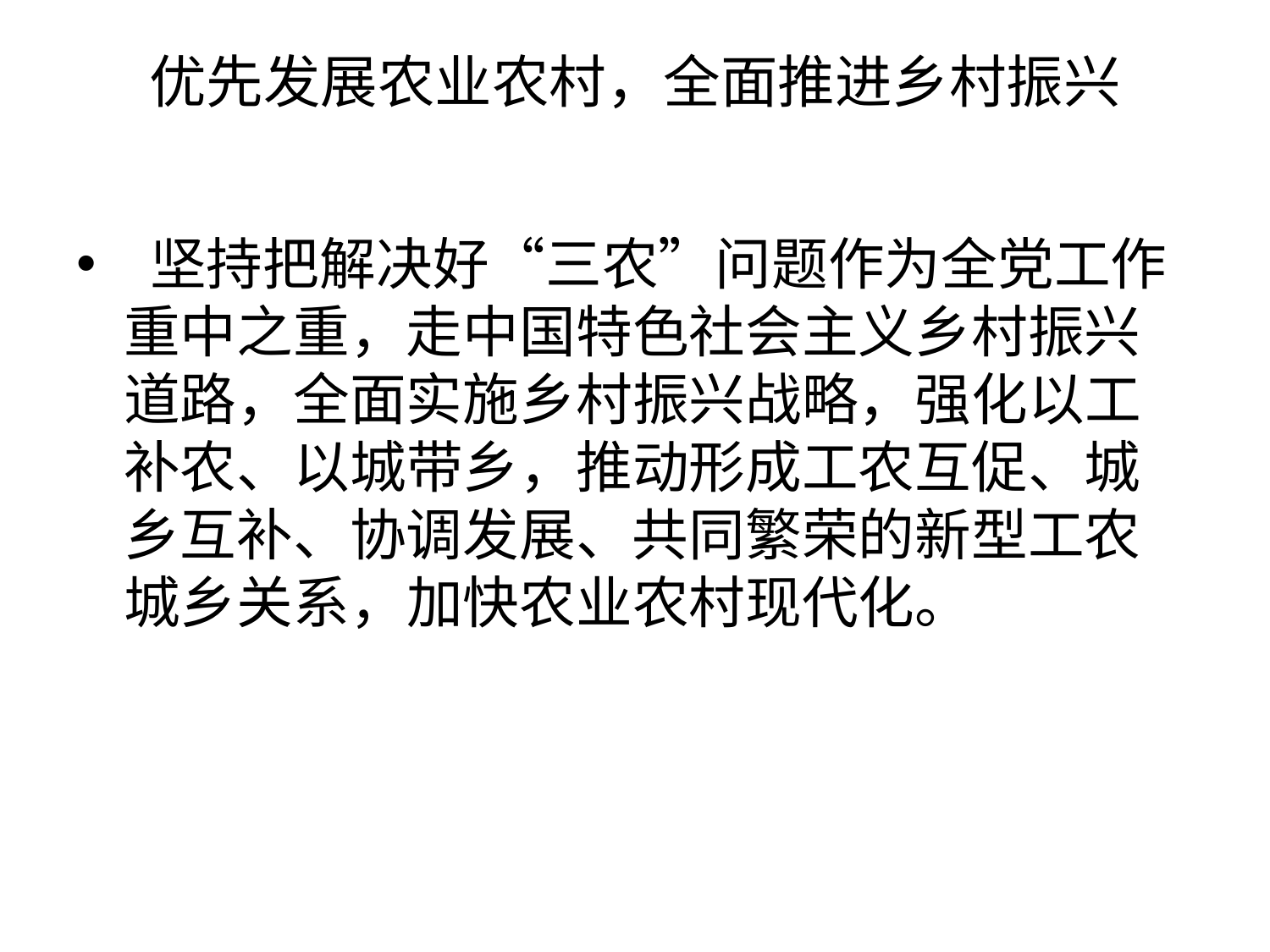

# 优先发展农业农村，全面推进乡村振兴
 坚持把解决好“三农”问题作为全党工作重中之重，走中国特色社会主义乡村振兴道路，全面实施乡村振兴战略，强化以工补农、以城带乡，推动形成工农互促、城乡互补、协调发展、共同繁荣的新型工农城乡关系，加快农业农村现代化。